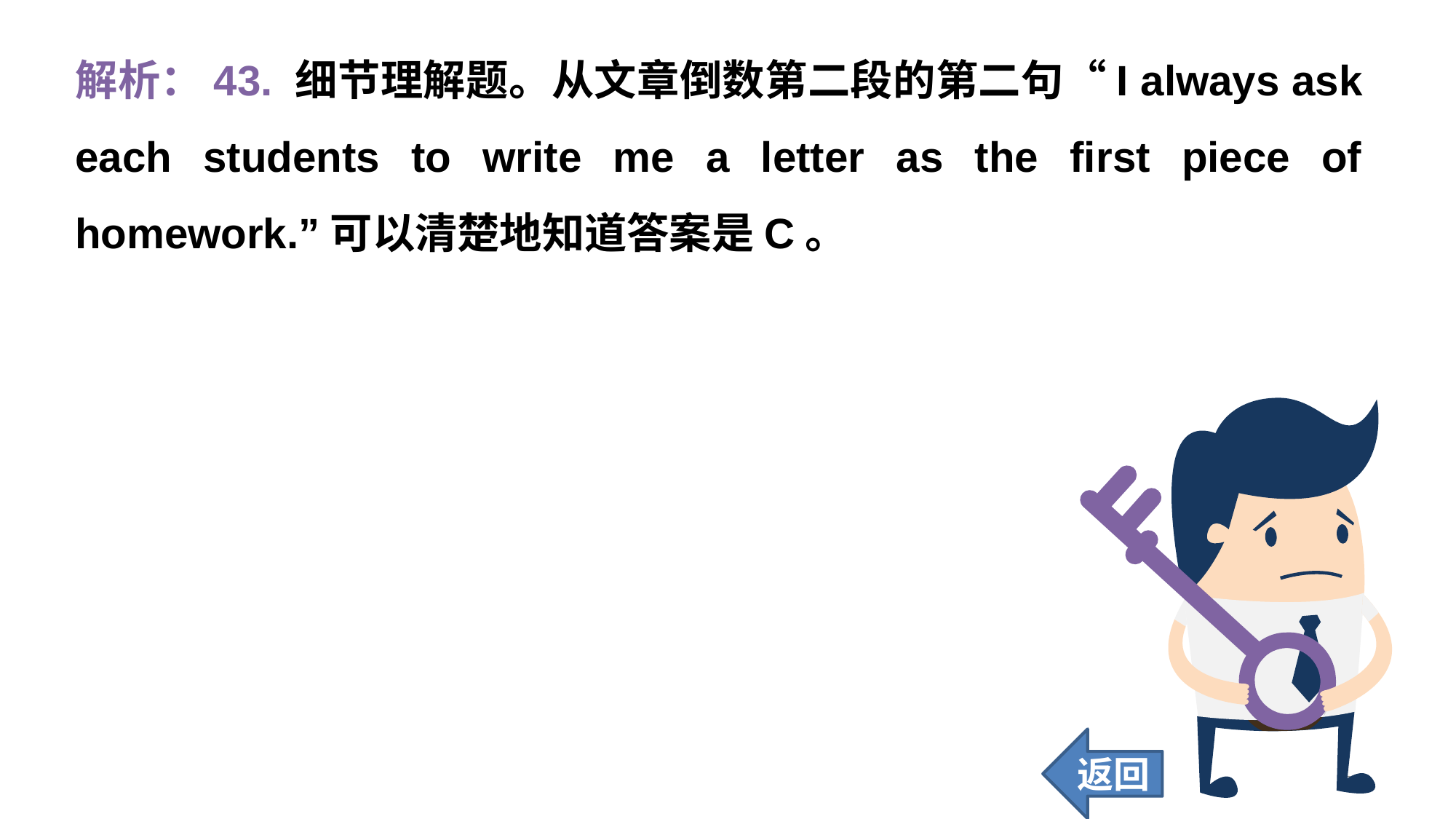

解析：43. 细节理解题。从文章倒数第二段的第二句“I always ask each students to write me a letter as the first piece of homework.”可以清楚地知道答案是C。

返回
370